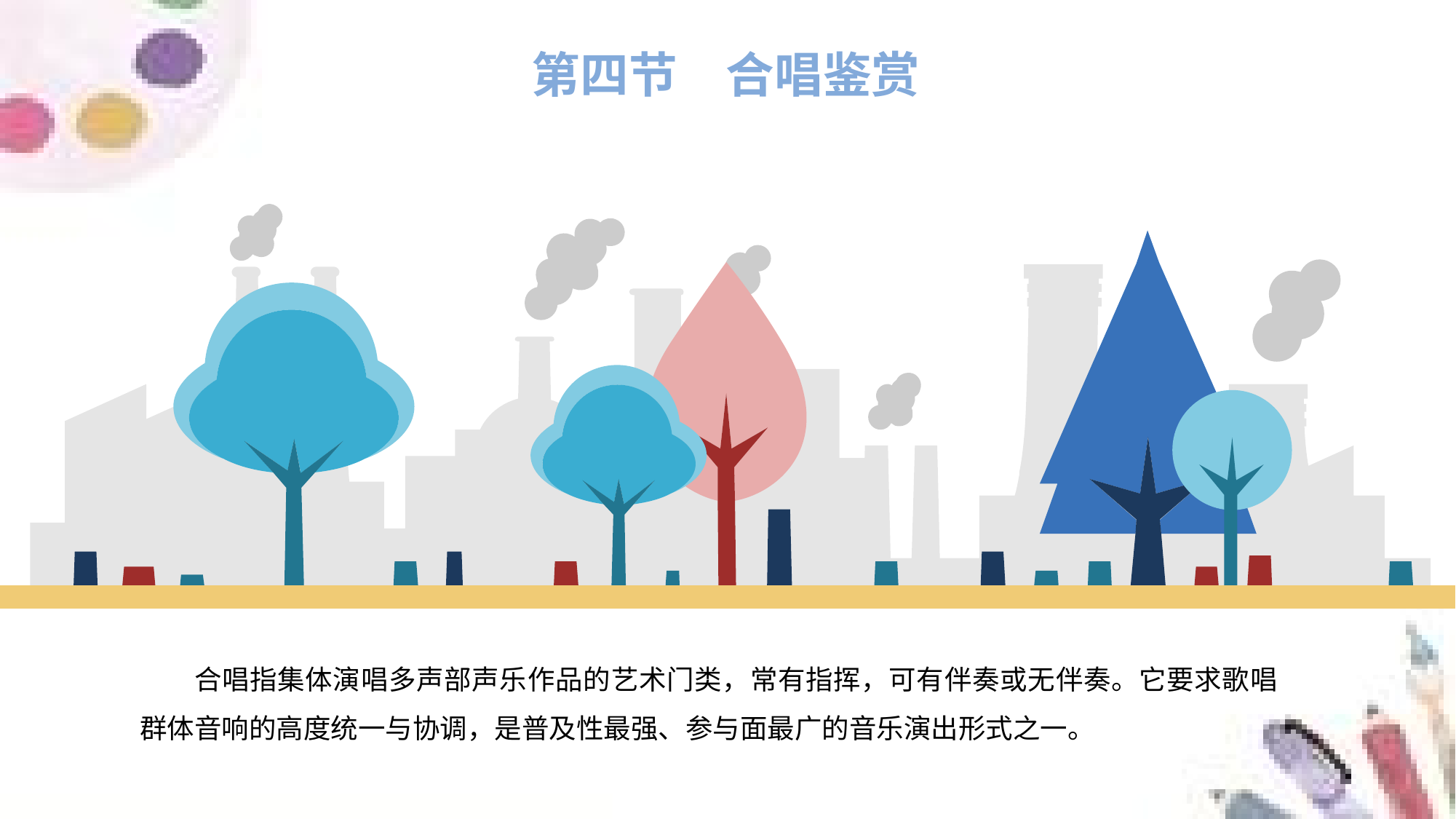

第四节　合唱鉴赏

合唱指集体演唱多声部声乐作品的艺术门类，常有指挥，可有伴奏或无伴奏。它要求歌唱群体音响的高度统一与协调，是普及性最强、参与面最广的音乐演出形式之一。